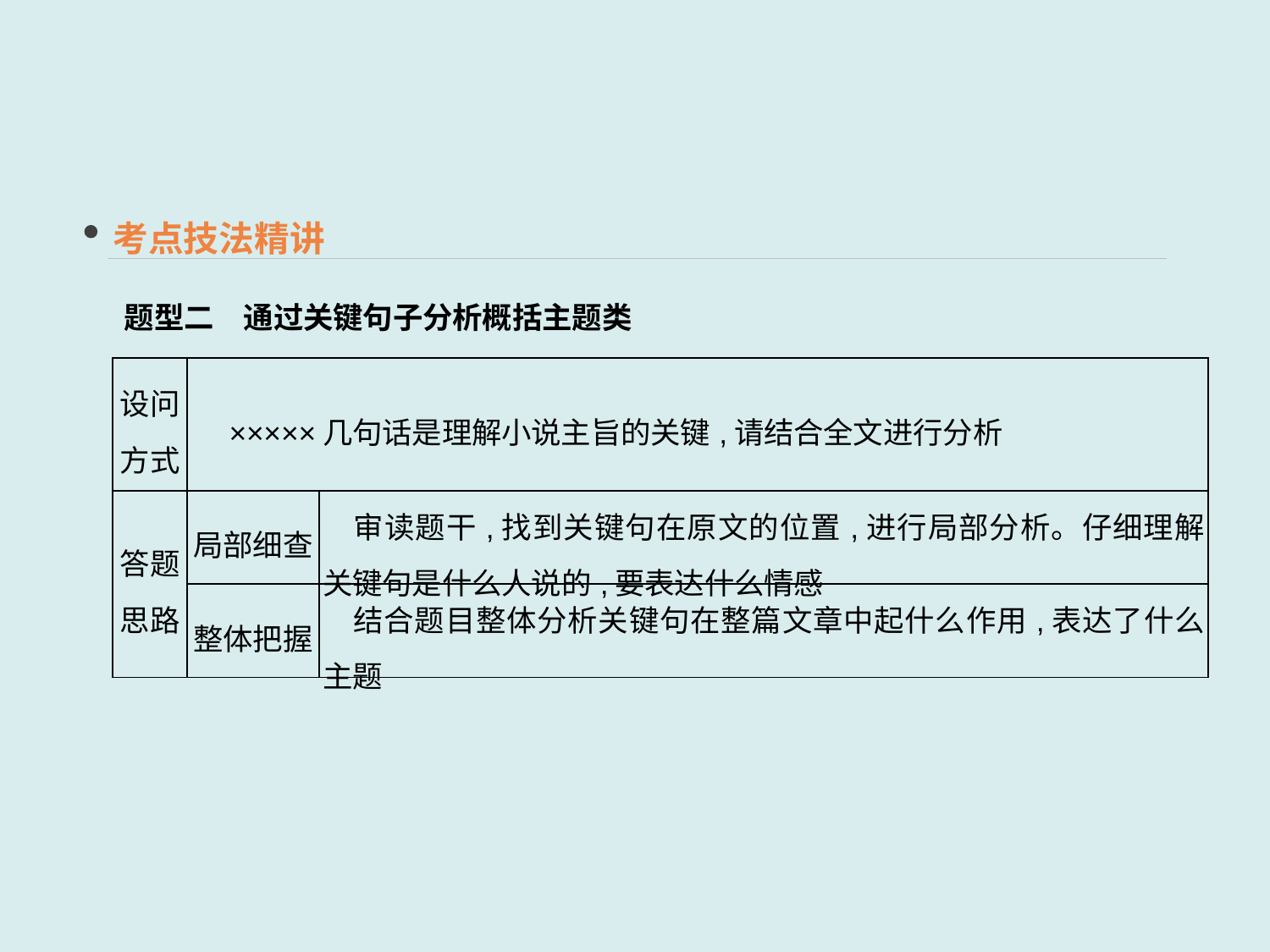

考点技法精讲

题型二　通过关键句子分析概括主题类

| 设问 方式 | ×××××几句话是理解小说主旨的关键,请结合全文进行分析 |  |
| --- | --- | --- |
| 答题 思路 | 局部细查 | 审读题干,找到关键句在原文的位置,进行局部分析。仔细理解关键句是什么人说的,要表达什么情感 |
|  | 整体把握 | 结合题目整体分析关键句在整篇文章中起什么作用,表达了什么主题 |

| 设问 方式 | 1. 这篇小说在×××、×××、×××等方面有鲜明特色,请选取一个方面,结合全文,陈述你的观点。 　2. 这篇小说在写法上有哪些突出特色?请选取几个方面简要分析。 　3. 本文在×××方面有什么特点?请结合文本进行探究。 　4. 文中写到了×××,这样写对表现小说内容有何作用? |
| --- | --- |
| 辨别 标志 | 题干中有“手法”“特色”“艺术技巧”等关键词 |
| 审题 要点 | 1. 抓住题目中“手法”“效果”“技巧”“安排”等关键词,明确题型,找到探究方向。 　2. 准确区分手法技巧的类别,明确探究点 |